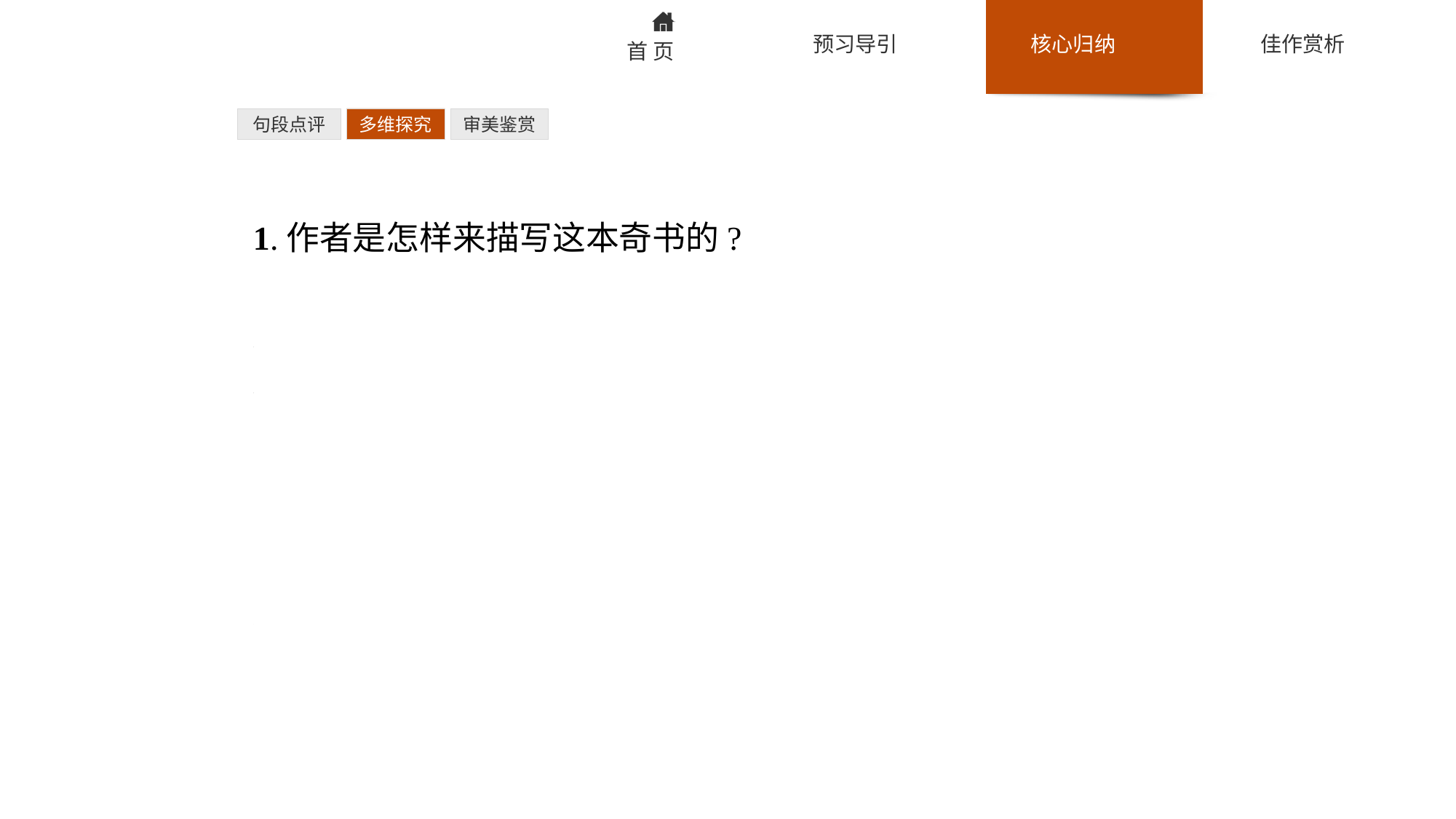

句段点评
多维探究
审美鉴赏
1.作者是怎样来描写这本奇书的?
提示:①“沙之书”的外观普通,但重量惊人,暗露其不凡:“那是一本八开大小、布面精装的书。显然已有多人翻阅过。我拿起来看看;异乎寻常的重量使我吃惊。”
②里面的排版印刷也很普通,但页码不一般:“书页磨损得很旧,印刷粗糙,像《圣经》一样,每页两栏。版面分段,排得很挤。每页上角有阿拉伯数字。页码的排列引起了我注意,比如说,逢双的一页印的是40,514,接下去却是999。我翻过那一页,背面的页码有八位数。像字典一样,还有插画……”